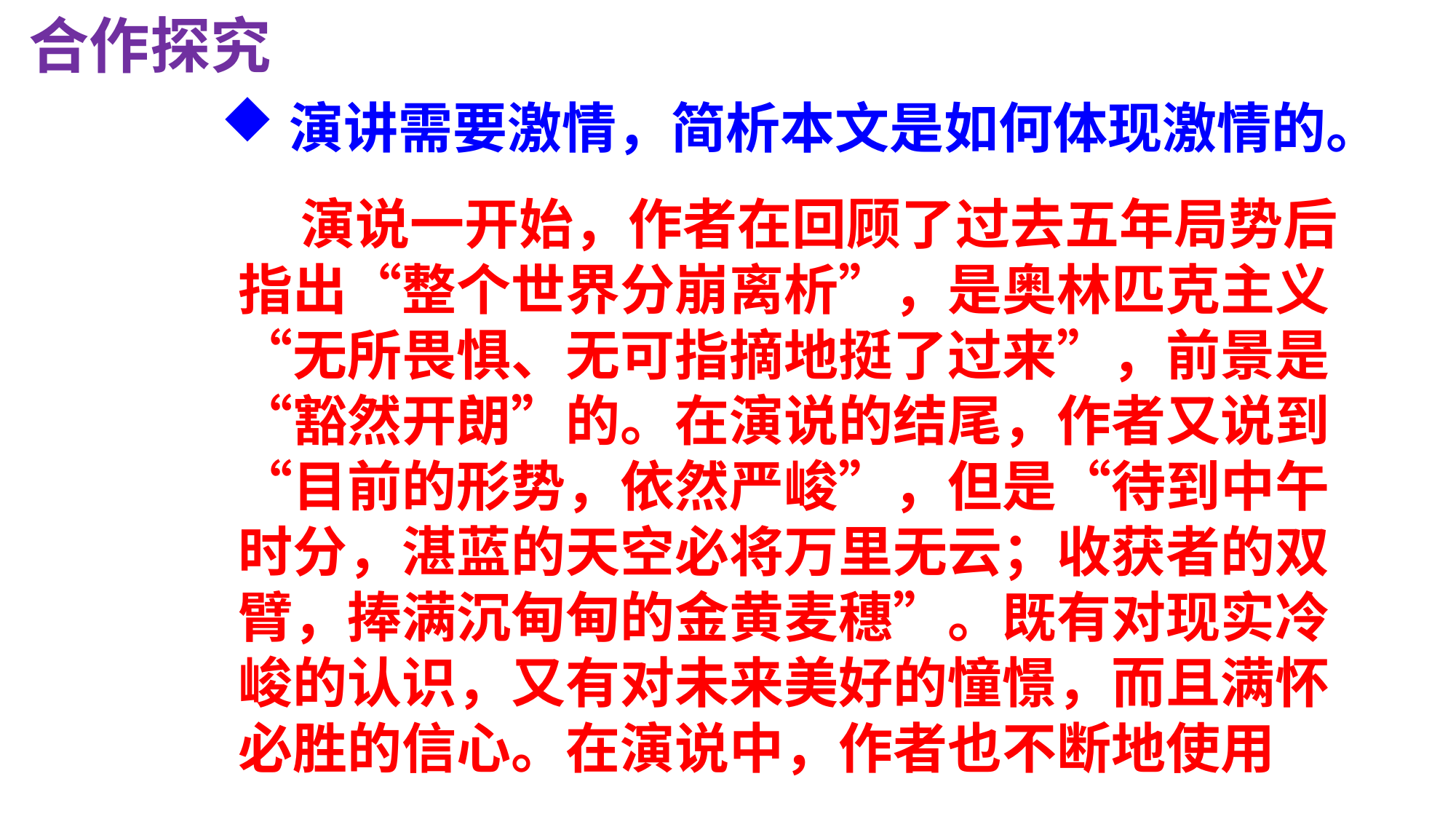

合作探究
演讲需要激情，简析本文是如何体现激情的。
    演说一开始，作者在回顾了过去五年局势后指出“整个世界分崩离析”，是奥林匹克主义“无所畏惧、无可指摘地挺了过来”，前景是“豁然开朗”的。在演说的结尾，作者又说到“目前的形势，依然严峻”，但是“待到中午时分，湛蓝的天空必将万里无云；收获者的双臂，捧满沉甸甸的金黄麦穗”。既有对现实冷峻的认识，又有对未来美好的憧憬，而且满怀必胜的信心。在演说中，作者也不断地使用